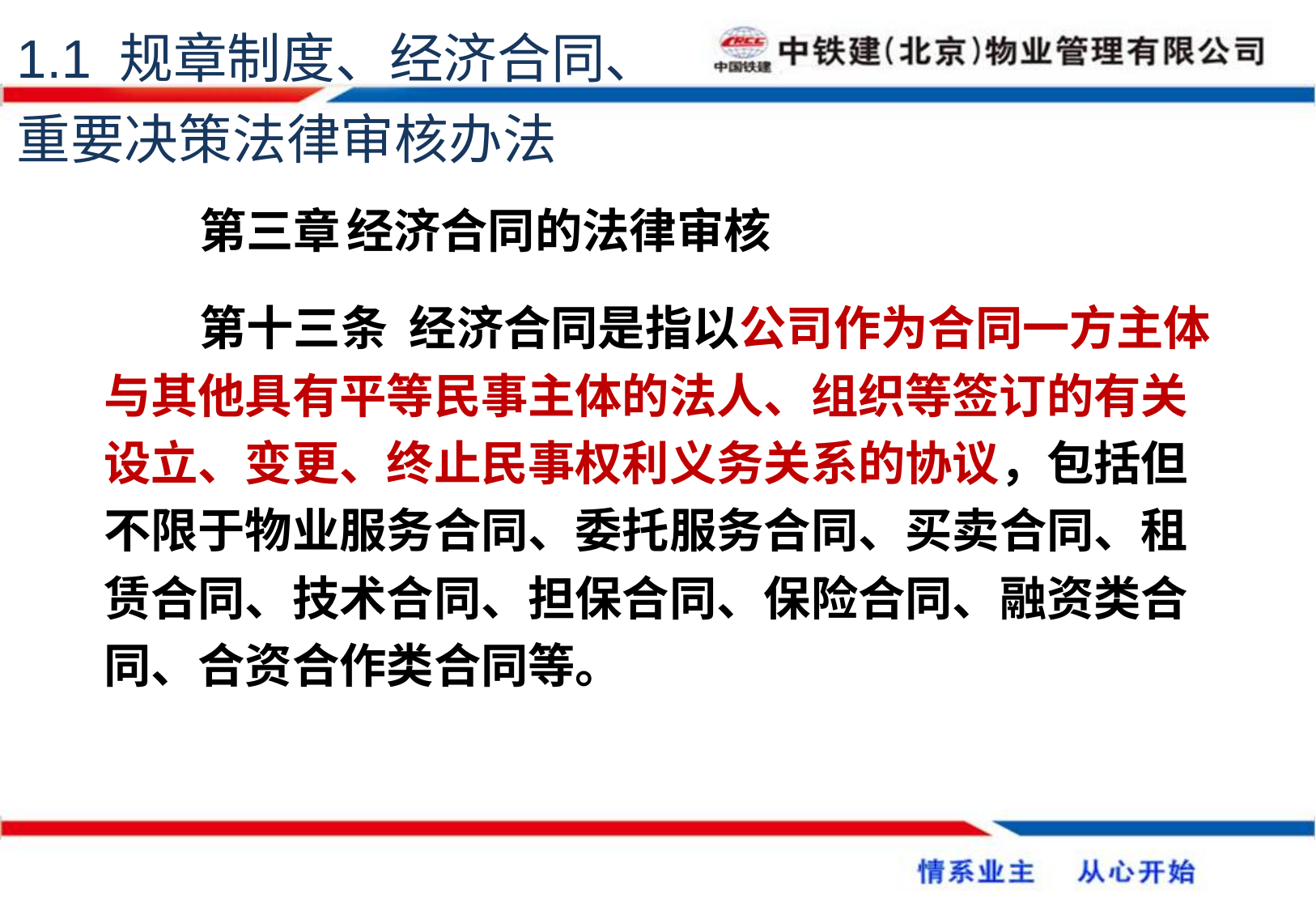

1.1 规章制度、经济合同、重要决策法律审核办法
第三章	经济合同的法律审核
第十三条  经济合同是指以公司作为合同一方主体与其他具有平等民事主体的法人、组织等签订的有关设立、变更、终止民事权利义务关系的协议，包括但不限于物业服务合同、委托服务合同、买卖合同、租赁合同、技术合同、担保合同、保险合同、融资类合同、合资合作类合同等。
13